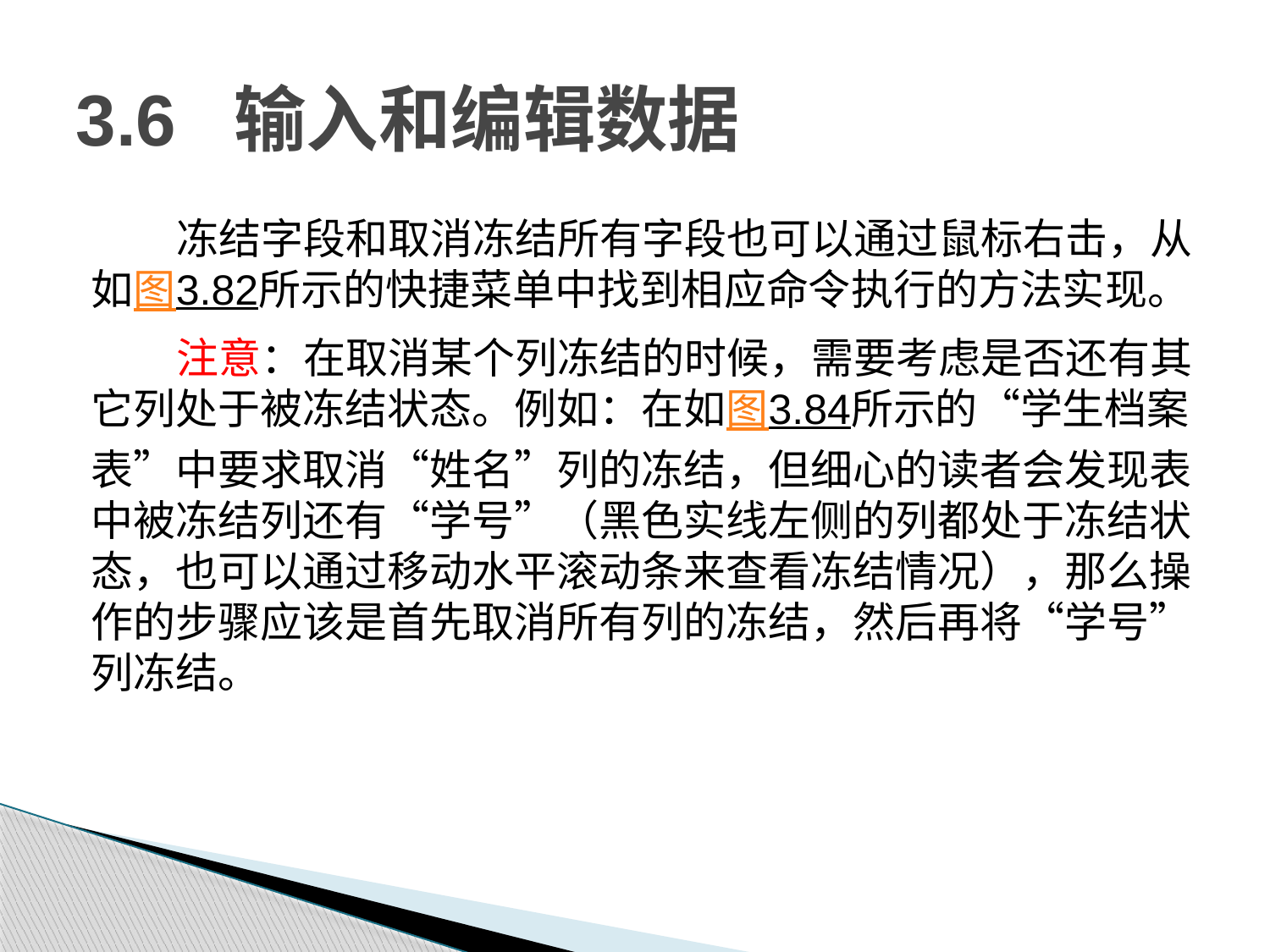

# 3.6  输入和编辑数据
冻结字段和取消冻结所有字段也可以通过鼠标右击，从如图3.82所示的快捷菜单中找到相应命令执行的方法实现。
注意：在取消某个列冻结的时候，需要考虑是否还有其它列处于被冻结状态。例如：在如图3.84所示的“学生档案表”中要求取消“姓名”列的冻结，但细心的读者会发现表中被冻结列还有“学号”（黑色实线左侧的列都处于冻结状态，也可以通过移动水平滚动条来查看冻结情况），那么操作的步骤应该是首先取消所有列的冻结，然后再将“学号”列冻结。